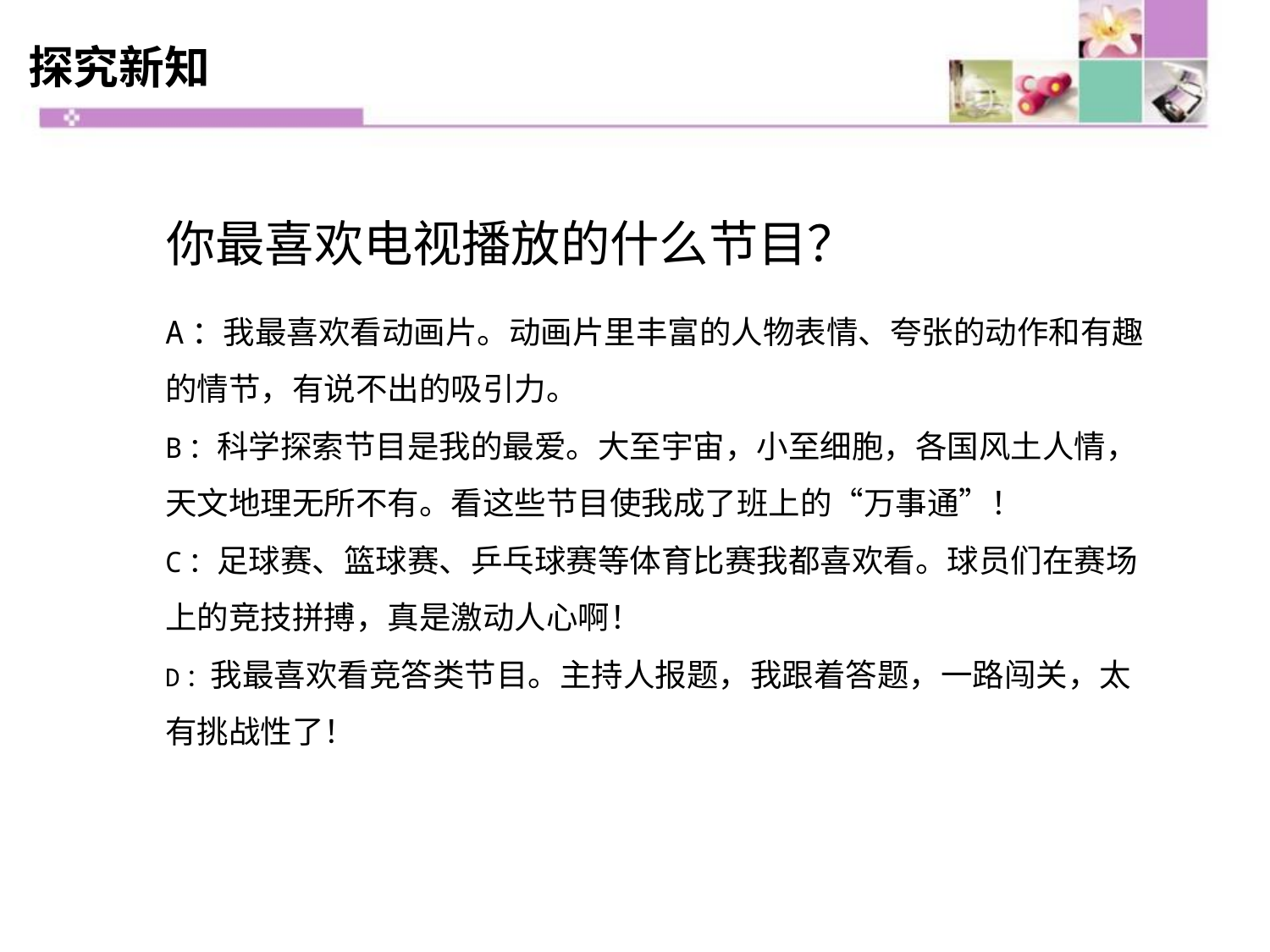

# 探究新知
你最喜欢电视播放的什么节目？
A：我最喜欢看动画片。动画片里丰富的人物表情、夸张的动作和有趣的情节，有说不出的吸引力。
B：科学探索节目是我的最爱。大至宇宙，小至细胞，各国风土人情，天文地理无所不有。看这些节目使我成了班上的“万事通”！
C：足球赛、篮球赛、乒乓球赛等体育比赛我都喜欢看。球员们在赛场上的竞技拼搏，真是激动人心啊！
D：我最喜欢看竞答类节目。主持人报题，我跟着答题，一路闯关，太有挑战性了！